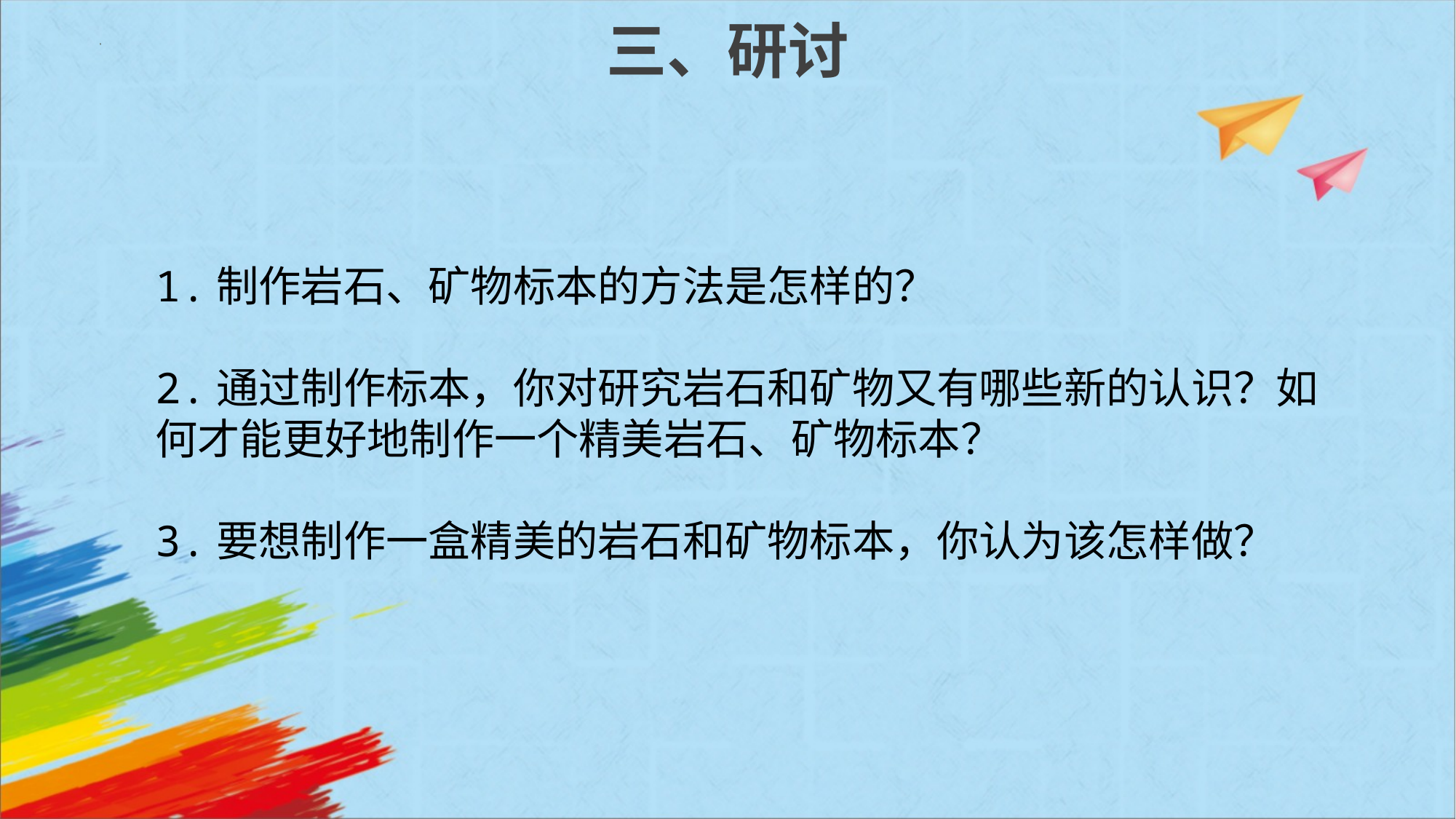

# 三、研讨
1.制作岩石、矿物标本的方法是怎样的？

2.通过制作标本，你对研究岩石和矿物又有哪些新的认识？如何才能更好地制作一个精美岩石、矿物标本？

3.要想制作一盒精美的岩石和矿物标本，你认为该怎样做？